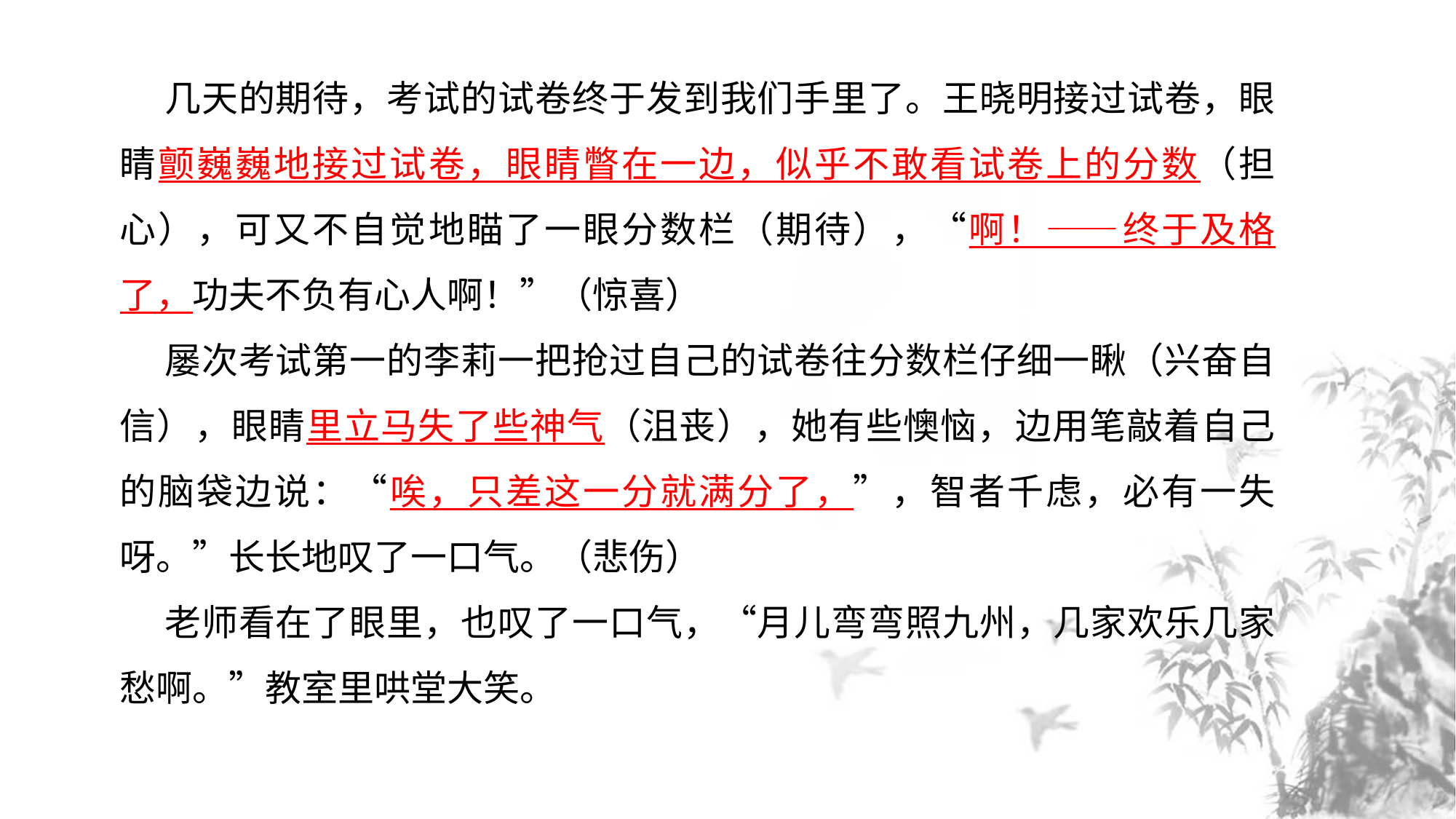

几天的期待，考试的试卷终于发到我们手里了。王晓明接过试卷，眼睛颤巍巍地接过试卷，眼睛瞥在一边，似乎不敢看试卷上的分数（担心），可又不自觉地瞄了一眼分数栏（期待），“啊！——终于及格了，功夫不负有心人啊！”（惊喜）
    屡次考试第一的李莉一把抢过自己的试卷往分数栏仔细一瞅（兴奋自信），眼睛里立马失了些神气（沮丧），她有些懊恼，边用笔敲着自己的脑袋边说：“唉，只差这一分就满分了，”，智者千虑，必有一失呀。”长长地叹了一口气。（悲伤）
    老师看在了眼里，也叹了一口气，“月儿弯弯照九州，几家欢乐几家愁啊。”教室里哄堂大笑。